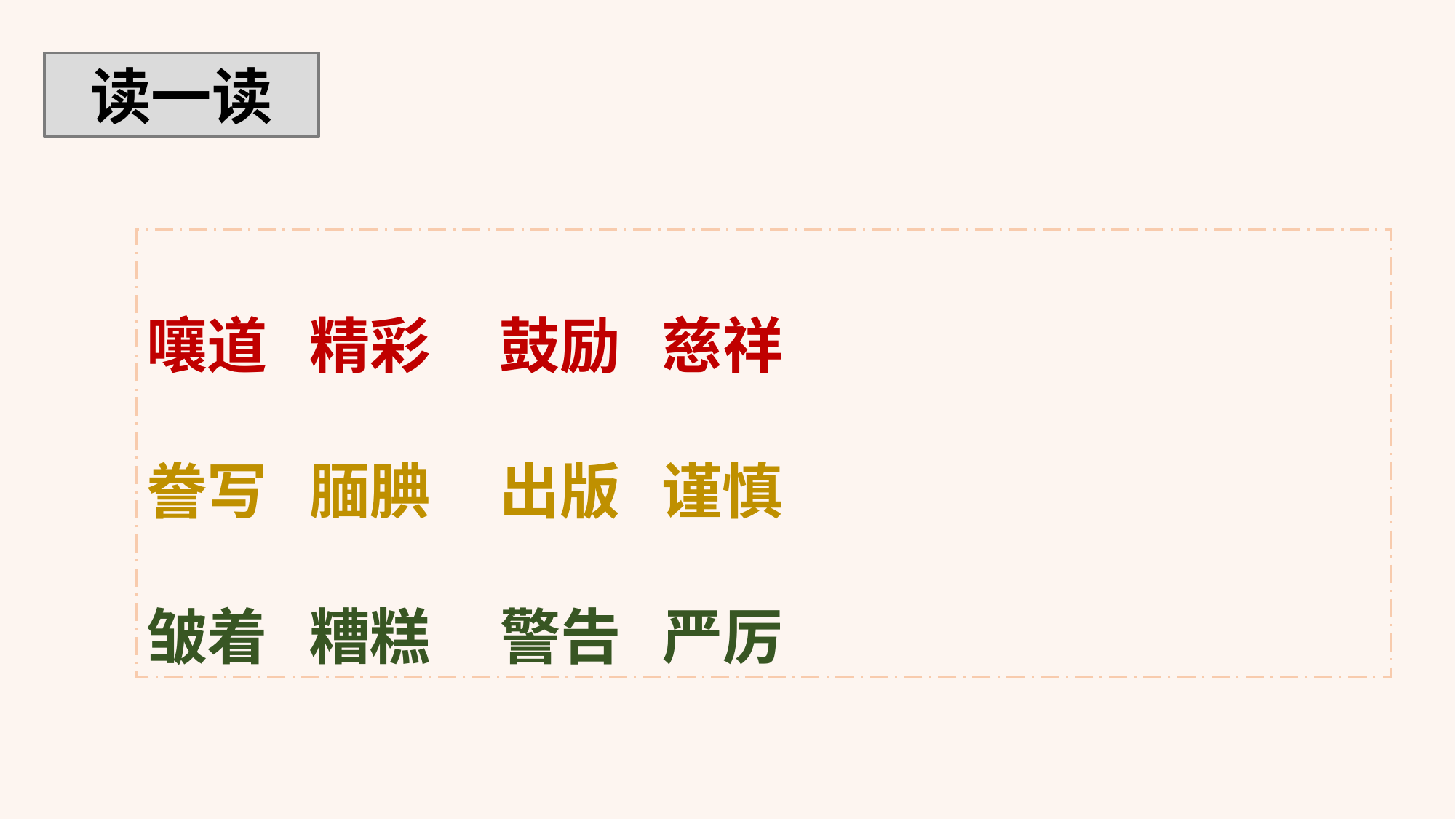

读一读
嚷道   精彩     鼓励   慈祥
誊写   腼腆     出版   谨慎
皱着   糟糕     警告   严厉